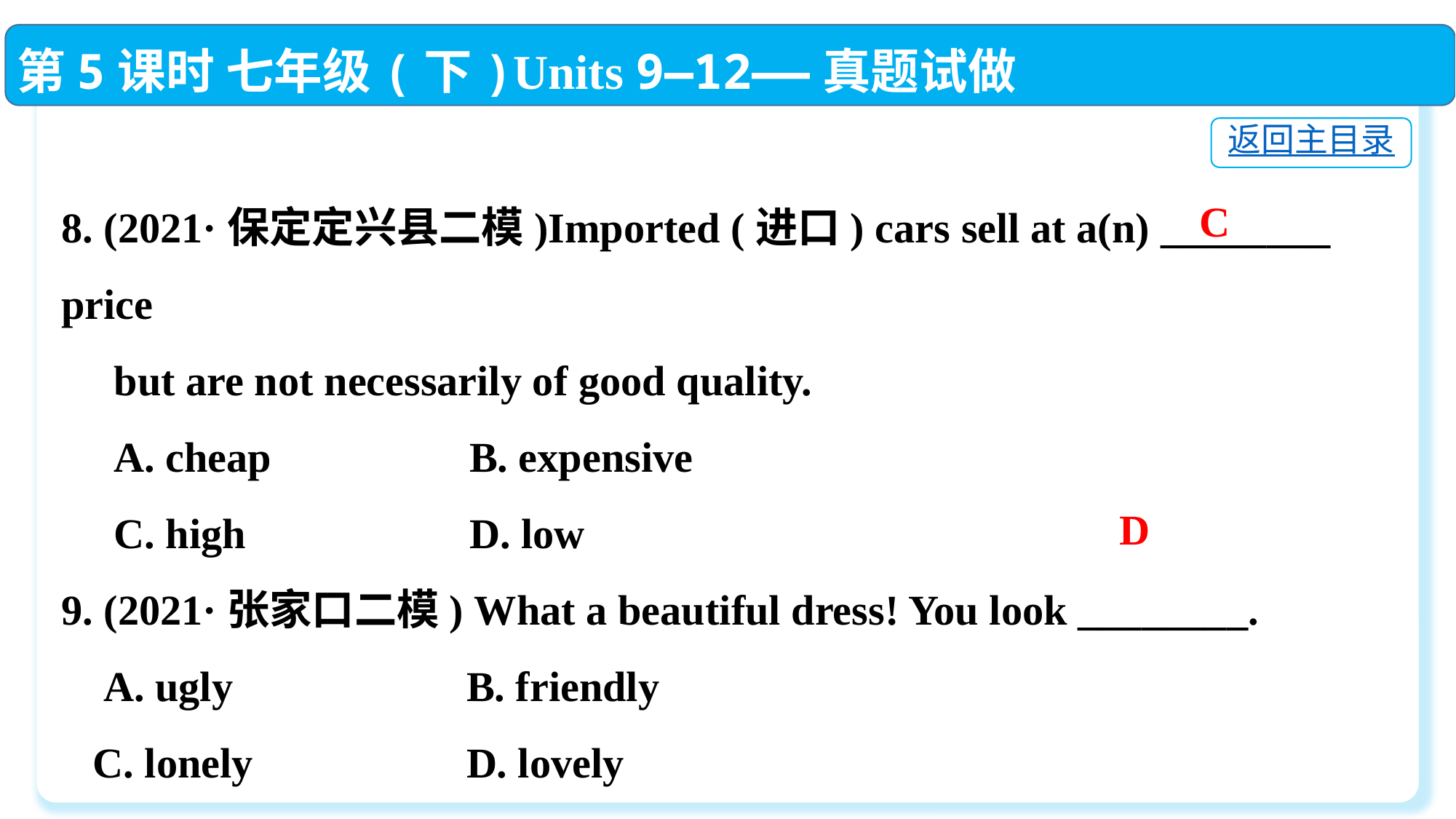

第5课时 七年级(下)Units 9—12——真题试做

返回主目录

8. (2021·保定定兴县二模)Imported (进口) cars sell at a(n) ________ price
     but are not necessarily of good quality.
     A. cheap	                  B. expensive
     C. high	                  D. low
9. (2021·张家口二模) What a beautiful dress! You look ________.
    A. ugly　　	       B. friendly
   C. lonely　　	       D. lovely
C
D